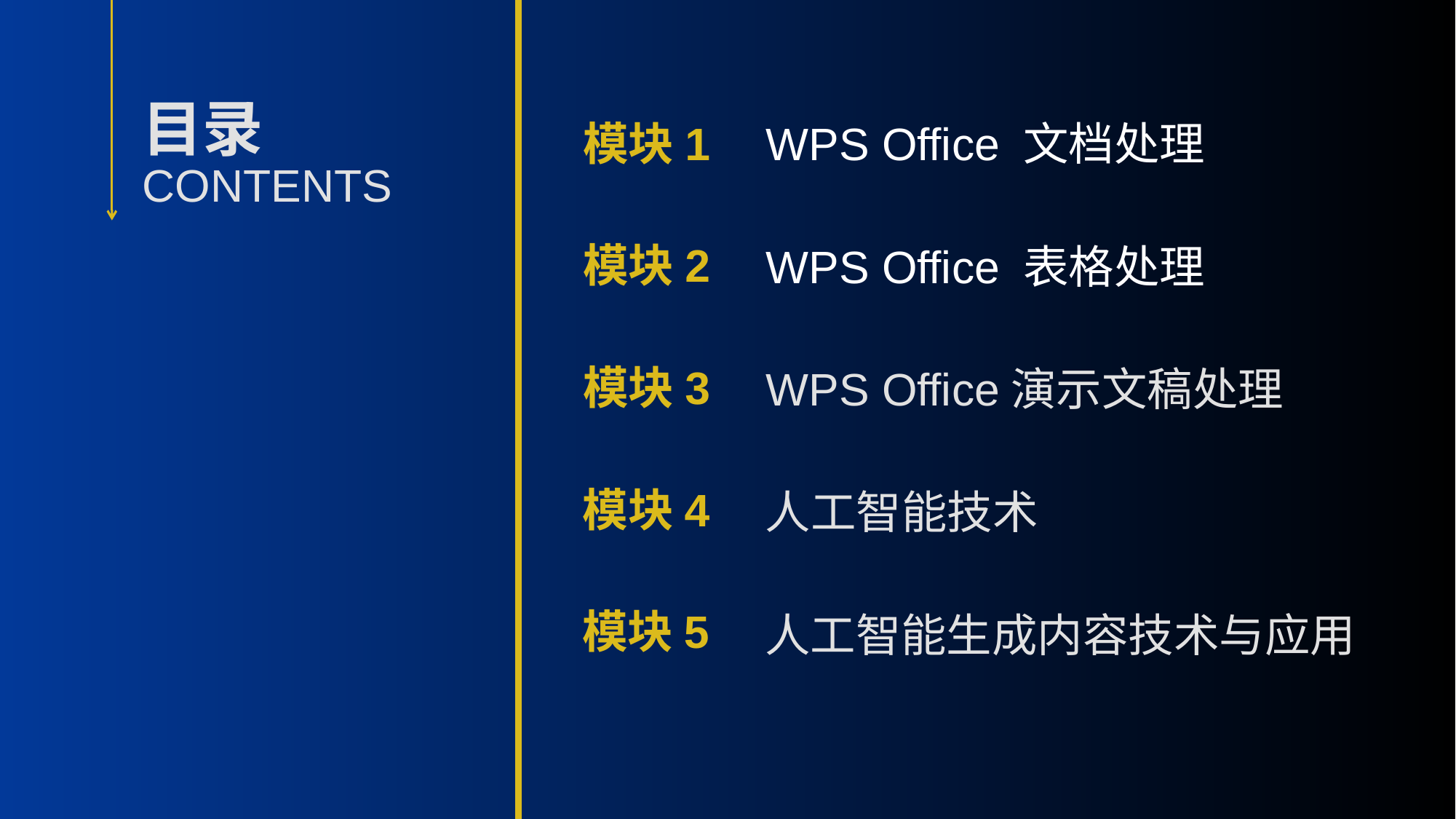

模块1
WPS Office 文档处理
模块2
WPS Office 表格处理
模块3
WPS Office演示文稿处理
模块4
人工智能技术
模块5
人工智能生成内容技术与应用